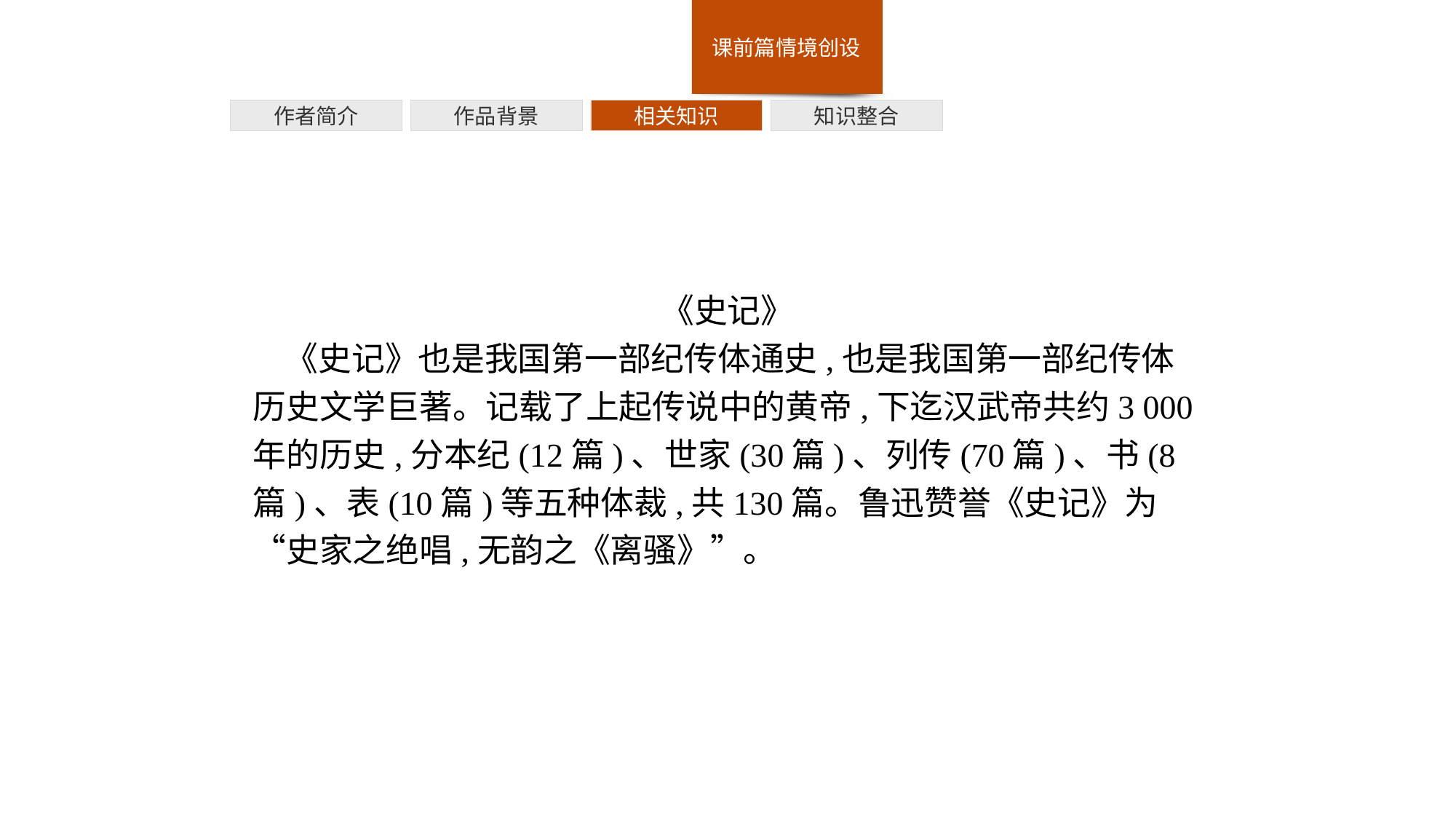

作者简介
作品背景
相关知识
知识整合
《史记》
《史记》也是我国第一部纪传体通史,也是我国第一部纪传体历史文学巨著。记载了上起传说中的黄帝,下迄汉武帝共约3 000年的历史,分本纪(12篇)、世家(30篇)、列传(70篇)、书(8篇)、表(10篇)等五种体裁,共130篇。鲁迅赞誉《史记》为“史家之绝唱,无韵之《离骚》”。